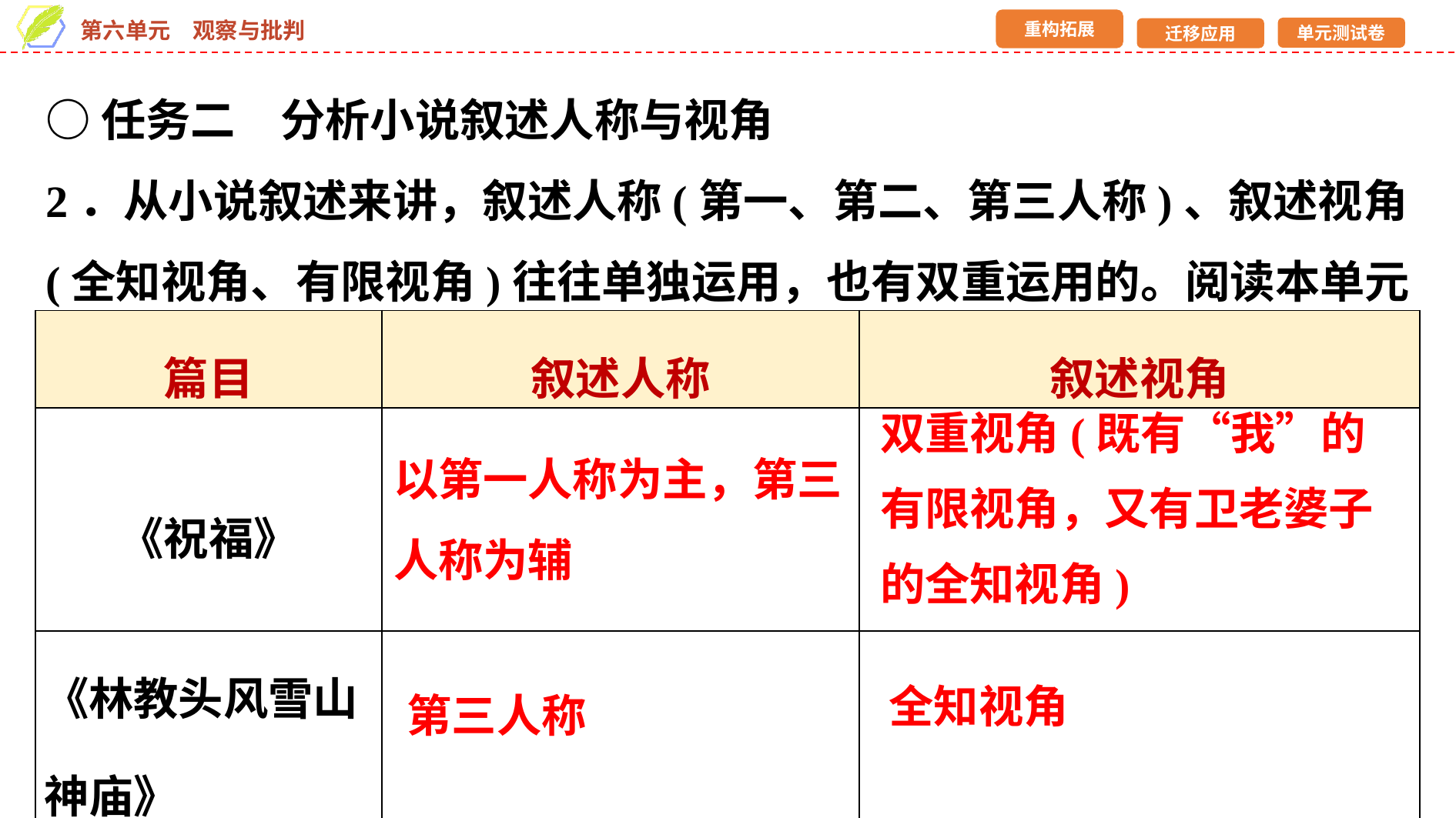

○任务二　分析小说叙述人称与视角
2．从小说叙述来讲，叙述人称(第一、第二、第三人称)、叙述视角(全知视角、有限视角)往往单独运用，也有双重运用的。阅读本单元作品，完成下表。
| 篇目 | 叙述人称 | 叙述视角 |
| --- | --- | --- |
| 《祝福》 |  |  |
| 《林教头风雪山神庙》 |  |  |
双重视角(既有“我”的有限视角，又有卫老婆子的全知视角)
以第一人称为主，第三人称为辅
全知视角
第三人称